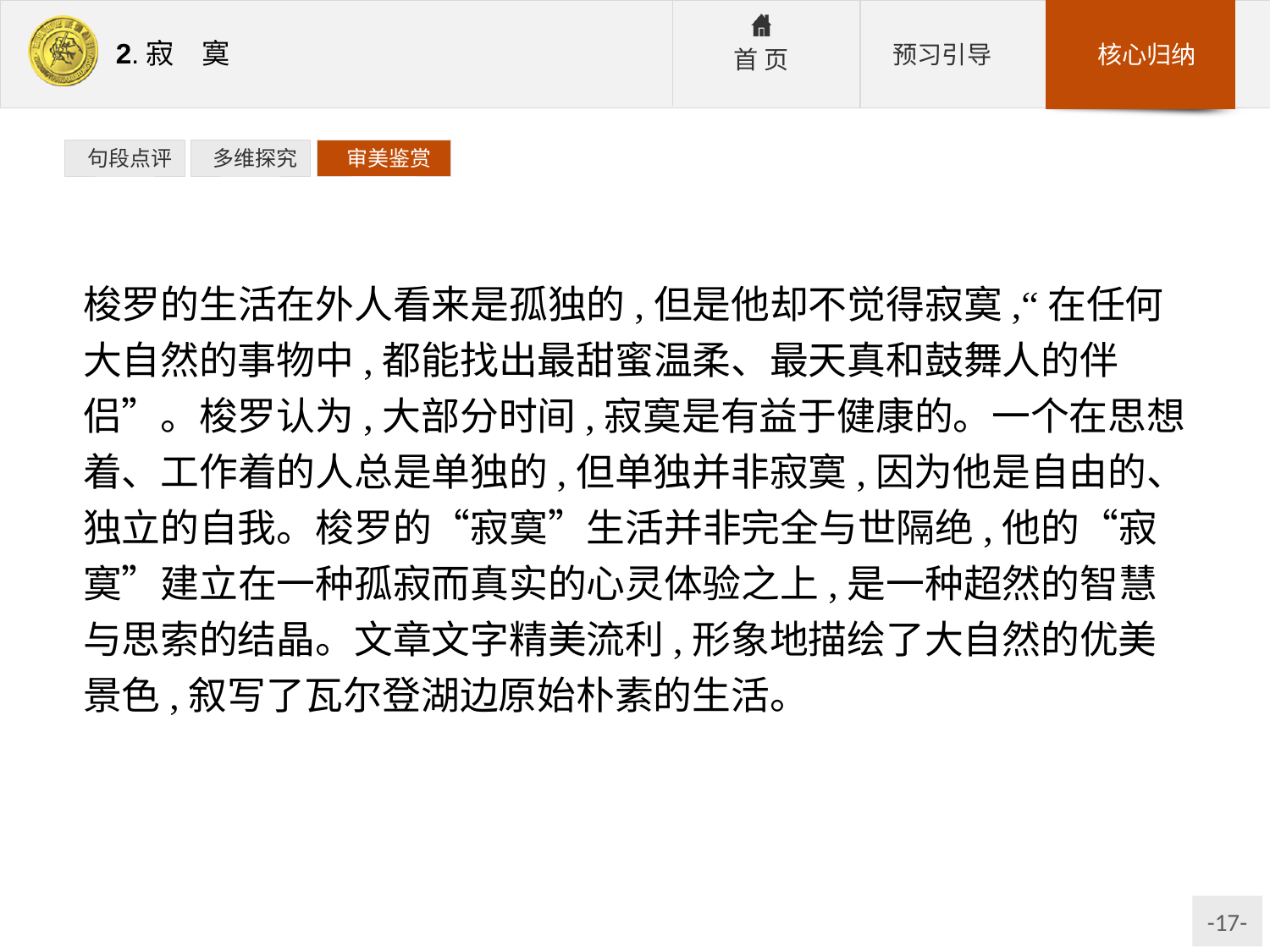

句段点评
 多维探究
 审美鉴赏
梭罗的生活在外人看来是孤独的,但是他却不觉得寂寞,“在任何大自然的事物中,都能找出最甜蜜温柔、最天真和鼓舞人的伴侣”。梭罗认为,大部分时间,寂寞是有益于健康的。一个在思想着、工作着的人总是单独的,但单独并非寂寞,因为他是自由的、独立的自我。梭罗的“寂寞”生活并非完全与世隔绝,他的“寂寞”建立在一种孤寂而真实的心灵体验之上,是一种超然的智慧与思索的结晶。文章文字精美流利,形象地描绘了大自然的优美景色,叙写了瓦尔登湖边原始朴素的生活。